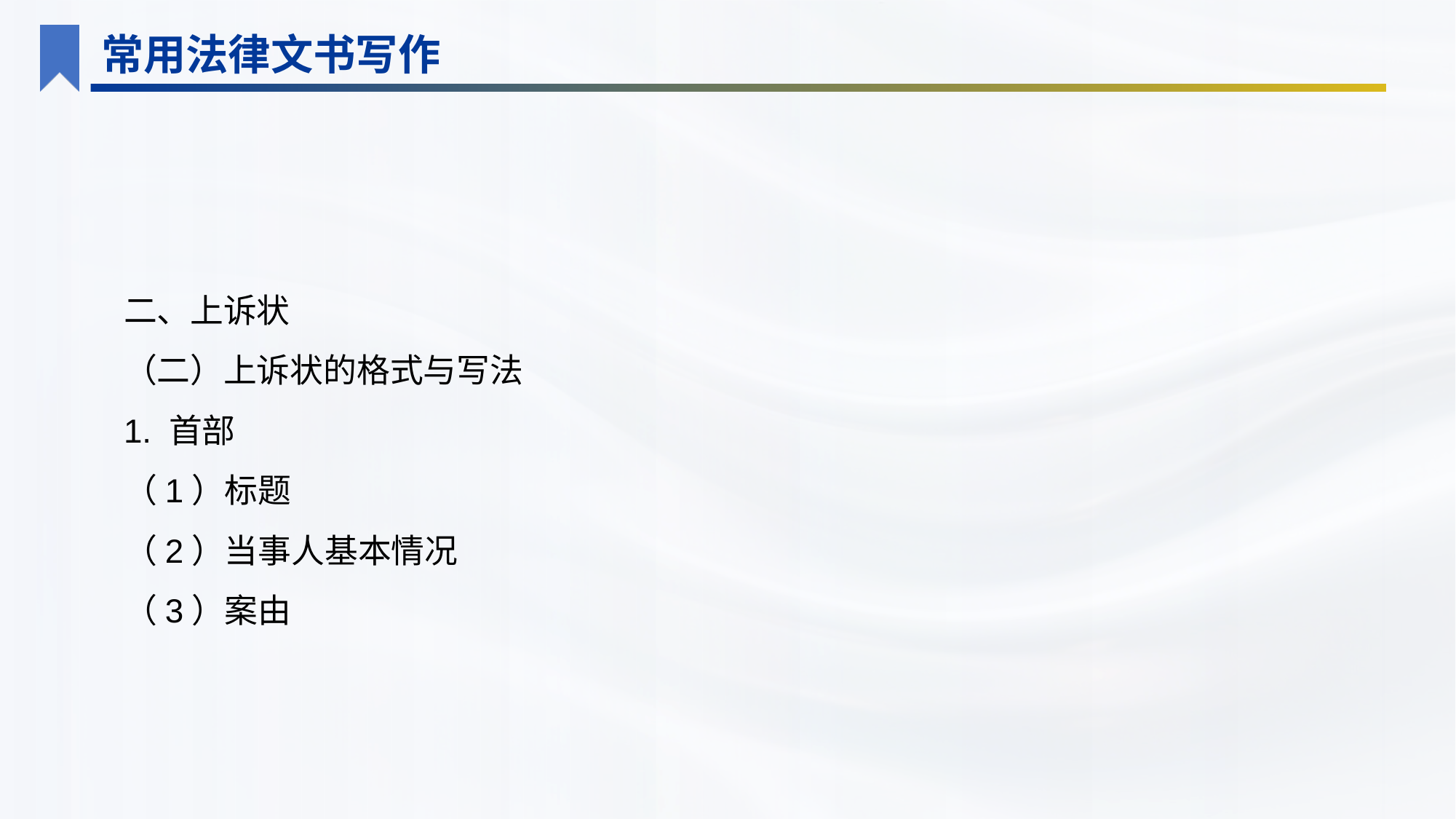

常用法律文书写作
二、上诉状
（二）上诉状的格式与写法
1. 首部
（1）标题
（2）当事人基本情况
（3）案由